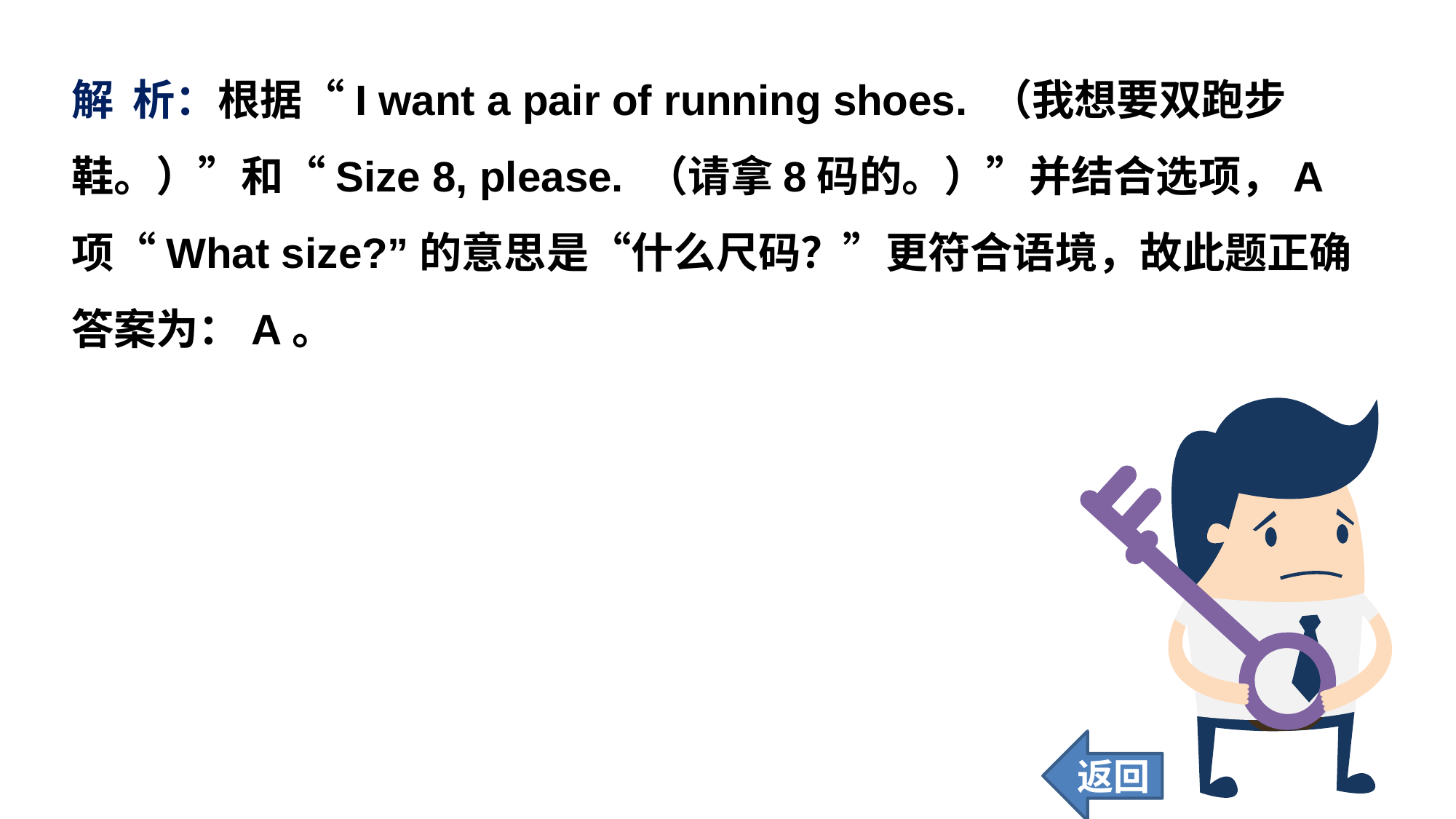

解  析：根据“I want a pair of running shoes. （我想要双跑步鞋。）”和“Size 8, please. （请拿8码的。）”并结合选项，A 项“What size?”的意思是“什么尺码？”更符合语境，故此题正确答案为：A。

返回
77